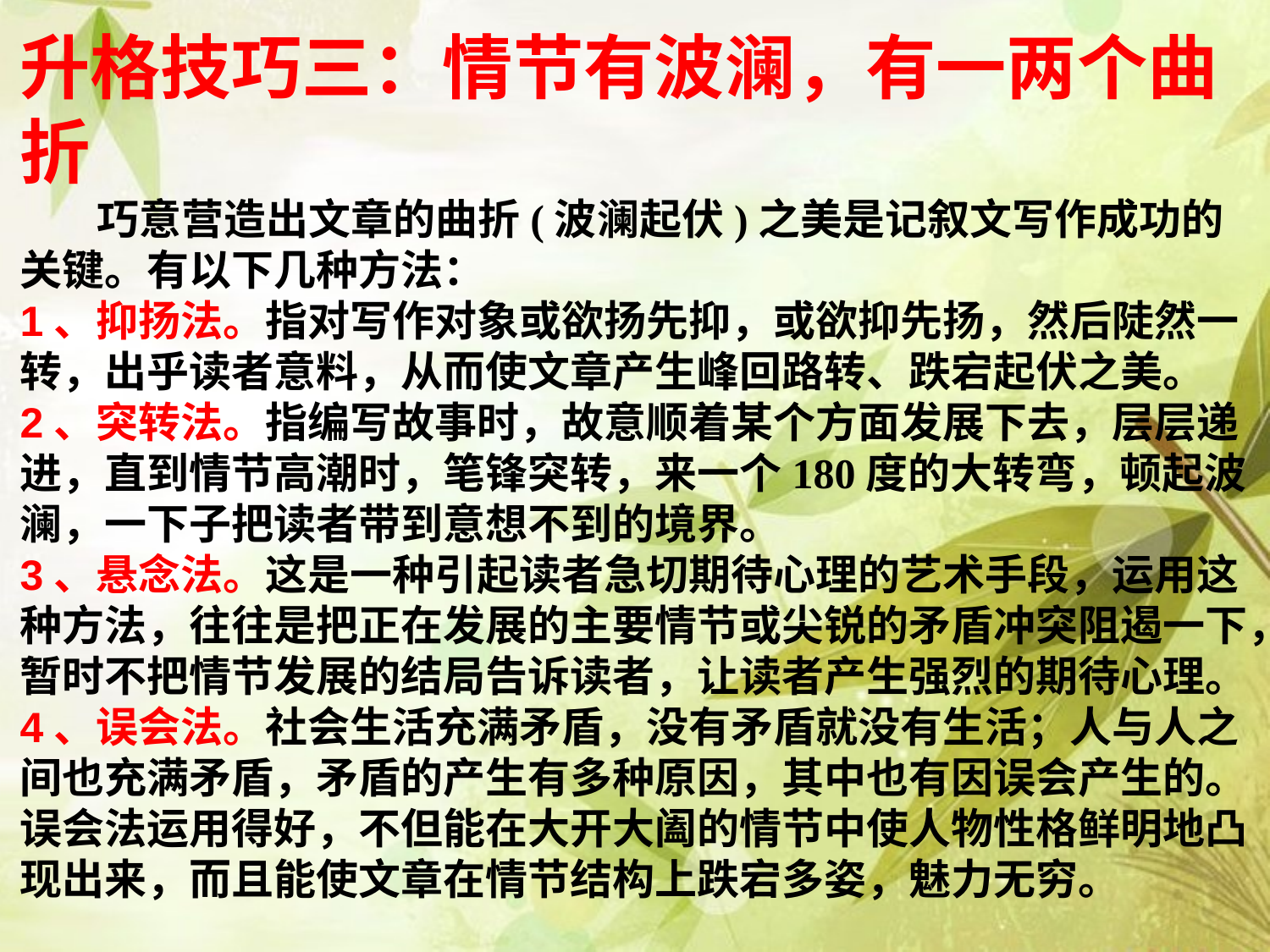

升格技巧三：情节有波澜，有一两个曲折
       巧意营造出文章的曲折(波澜起伏)之美是记叙文写作成功的关键。有以下几种方法：
1、抑扬法。指对写作对象或欲扬先抑，或欲抑先扬，然后陡然一转，出乎读者意料，从而使文章产生峰回路转、跌宕起伏之美。
2、突转法。指编写故事时，故意顺着某个方面发展下去，层层递进，直到情节高潮时，笔锋突转，来一个180度的大转弯，顿起波澜，一下子把读者带到意想不到的境界。
3、悬念法。这是一种引起读者急切期待心理的艺术手段，运用这种方法，往往是把正在发展的主要情节或尖锐的矛盾冲突阻遏一下，暂时不把情节发展的结局告诉读者，让读者产生强烈的期待心理。
4、误会法。社会生活充满矛盾，没有矛盾就没有生活；人与人之间也充满矛盾，矛盾的产生有多种原因，其中也有因误会产生的。误会法运用得好，不但能在大开大阖的情节中使人物性格鲜明地凸现出来，而且能使文章在情节结构上跌宕多姿，魅力无穷。